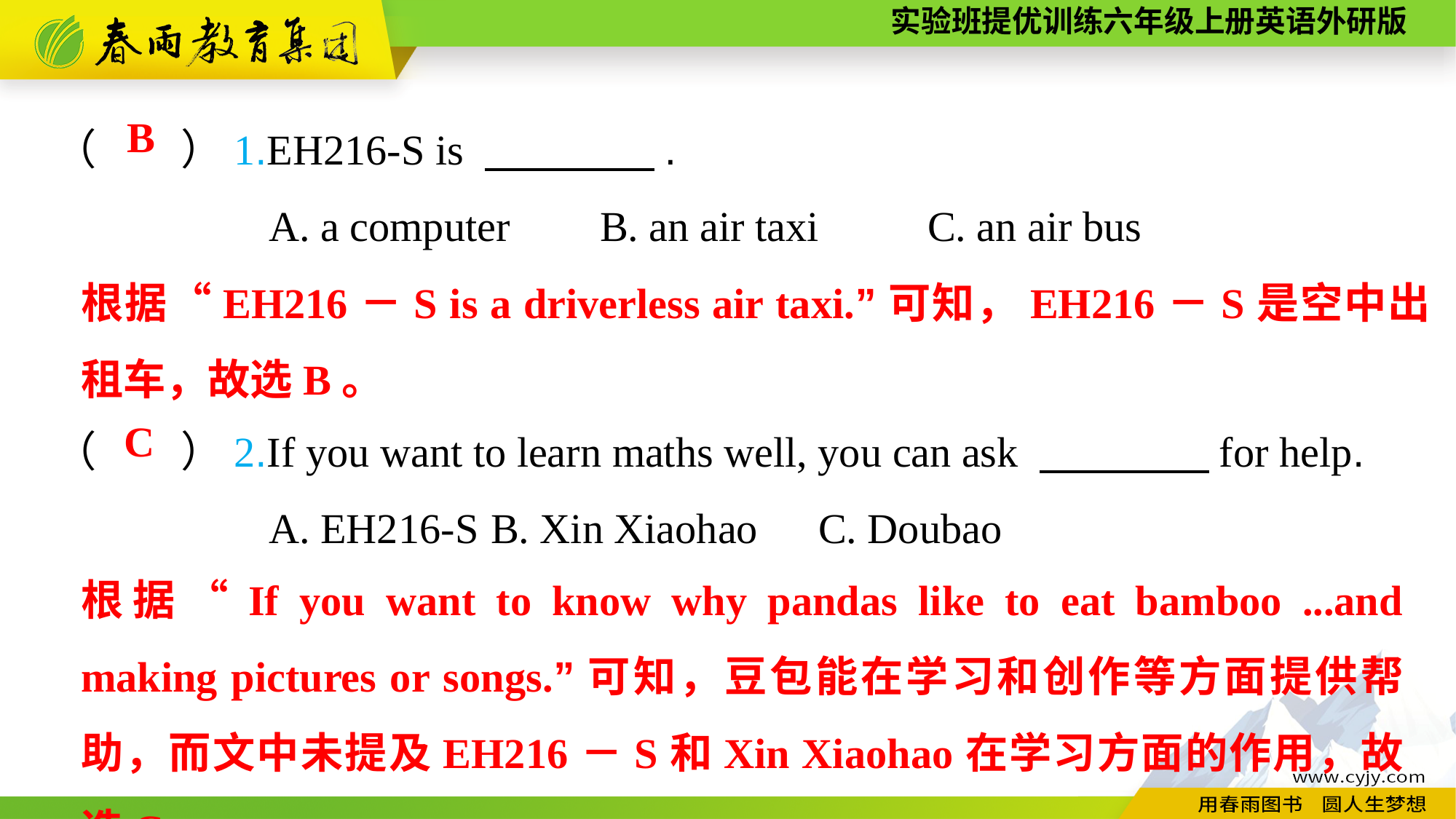

（　　）1.EH216-S is 　　　　.
A. a computer	B. an air taxi	C. an air bus
B
根据“EH216－S is a driverless air taxi.”可知，EH216－S是空中出租车，故选B。
（　　）2.If you want to learn maths well, you can ask 　　　　for help.
A. EH216-S	B. Xin Xiaohao	C. Doubao
C
根据“If you want to know why pandas like to eat bamboo ...and making pictures or songs.”可知，豆包能在学习和创作等方面提供帮助，而文中未提及EH216－S和Xin Xiaohao在学习方面的作用，故选C。